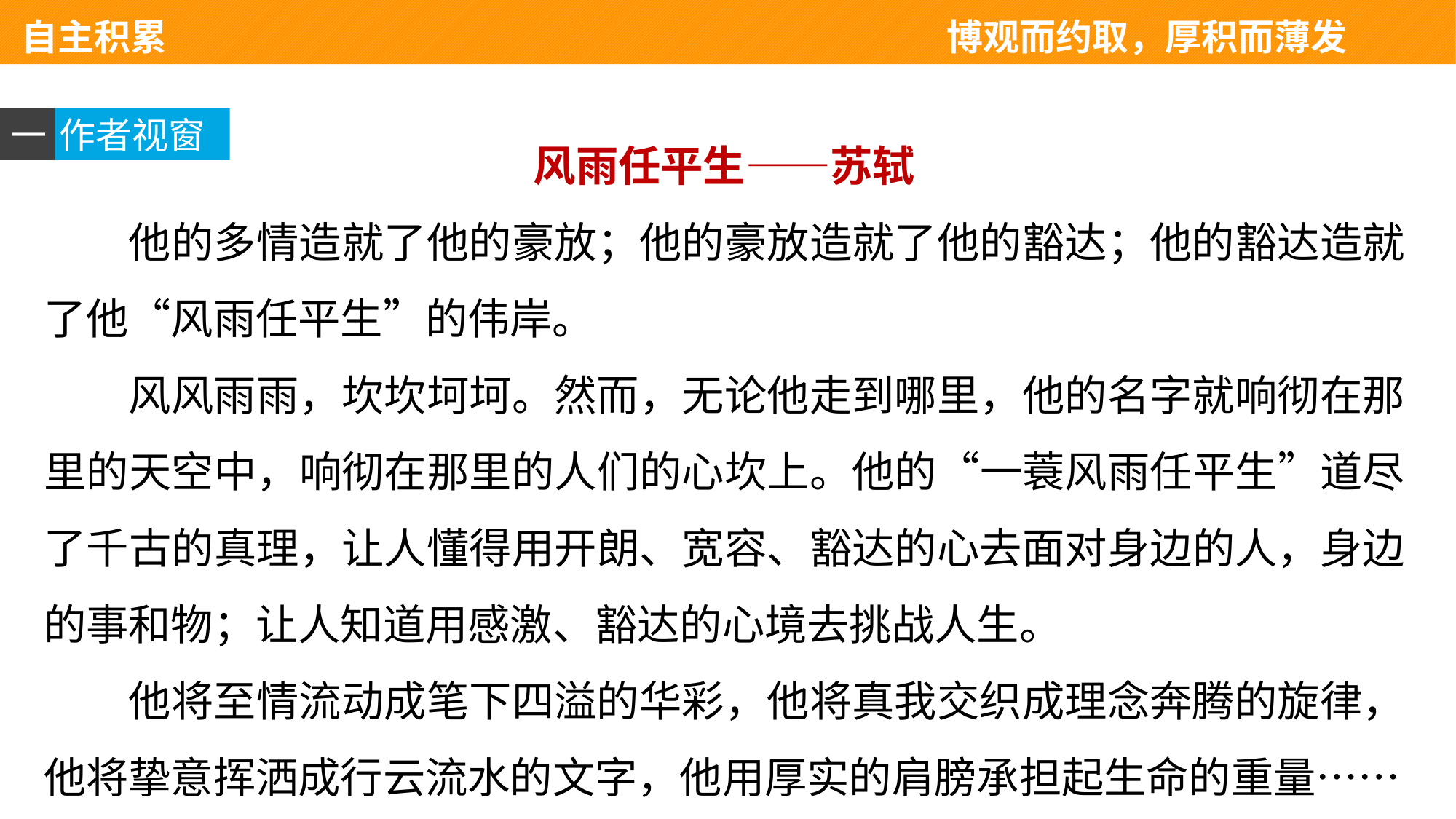

自主积累                                 　　　　　　　　　　　　　　博观而约取，厚积而薄发
一
风雨任平生——苏轼
他的多情造就了他的豪放；他的豪放造就了他的豁达；他的豁达造就了他“风雨任平生”的伟岸。
风风雨雨，坎坎坷坷。然而，无论他走到哪里，他的名字就响彻在那里的天空中，响彻在那里的人们的心坎上。他的“一蓑风雨任平生”道尽了千古的真理，让人懂得用开朗、宽容、豁达的心去面对身边的人，身边的事和物；让人知道用感激、豁达的心境去挑战人生。
他将至情流动成笔下四溢的华彩，他将真我交织成理念奔腾的旋律，他将挚意挥洒成行云流水的文字，他用厚实的肩膀承担起生命的重量……
作者视窗